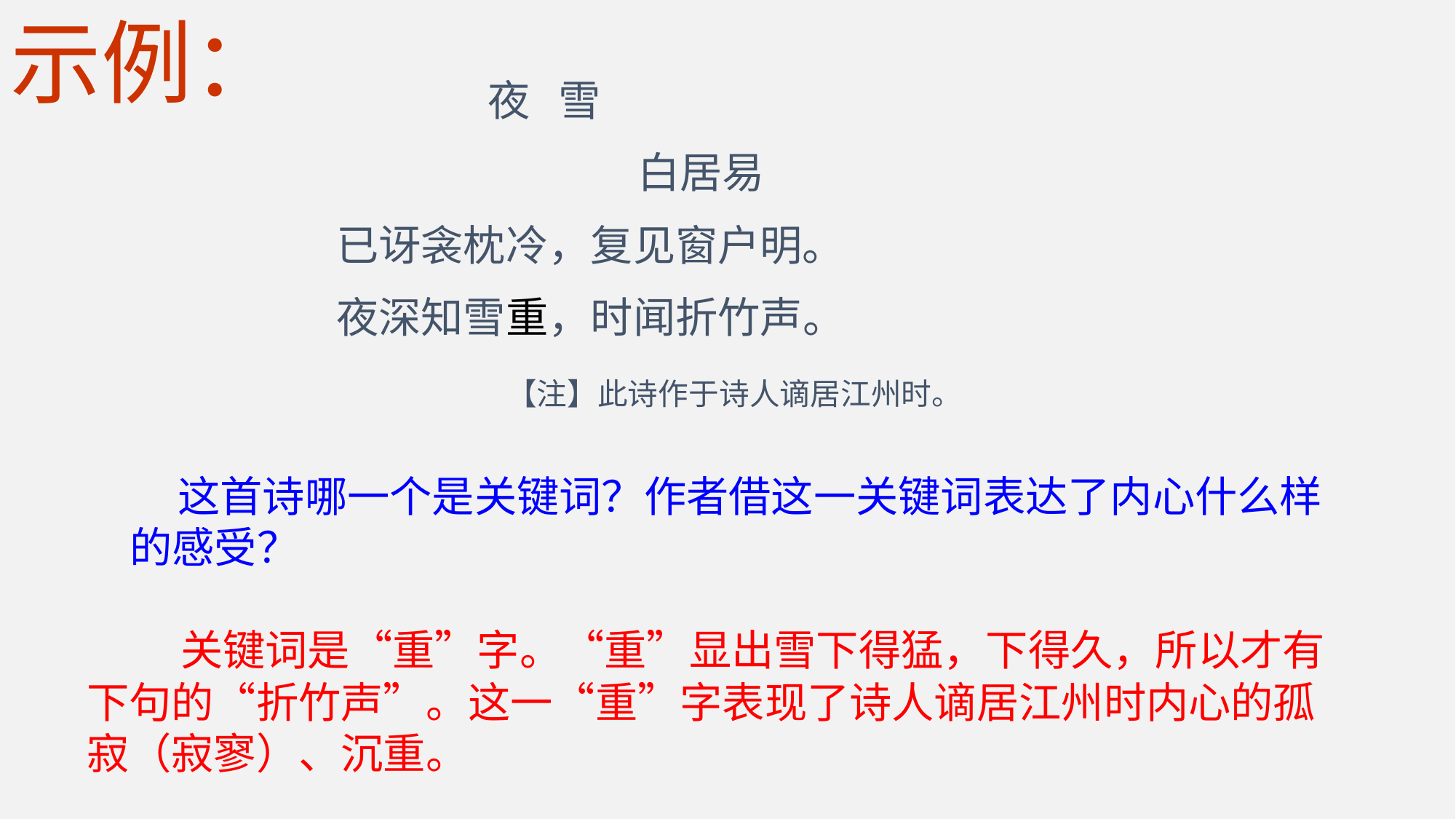

示例：
                                夜   雪
 白居易
                已讶衾枕冷，复见窗户明。
                夜深知雪重，时闻折竹声。
        【注】此诗作于诗人谪居江州时。
    这首诗哪一个是关键词？作者借这一关键词表达了内心什么样的感受？

          关键词是“重”字。“重”显出雪下得猛，下得久，所以才有下句的“折竹声”。这一“重”字表现了诗人谪居江州时内心的孤寂（寂寥）、沉重。